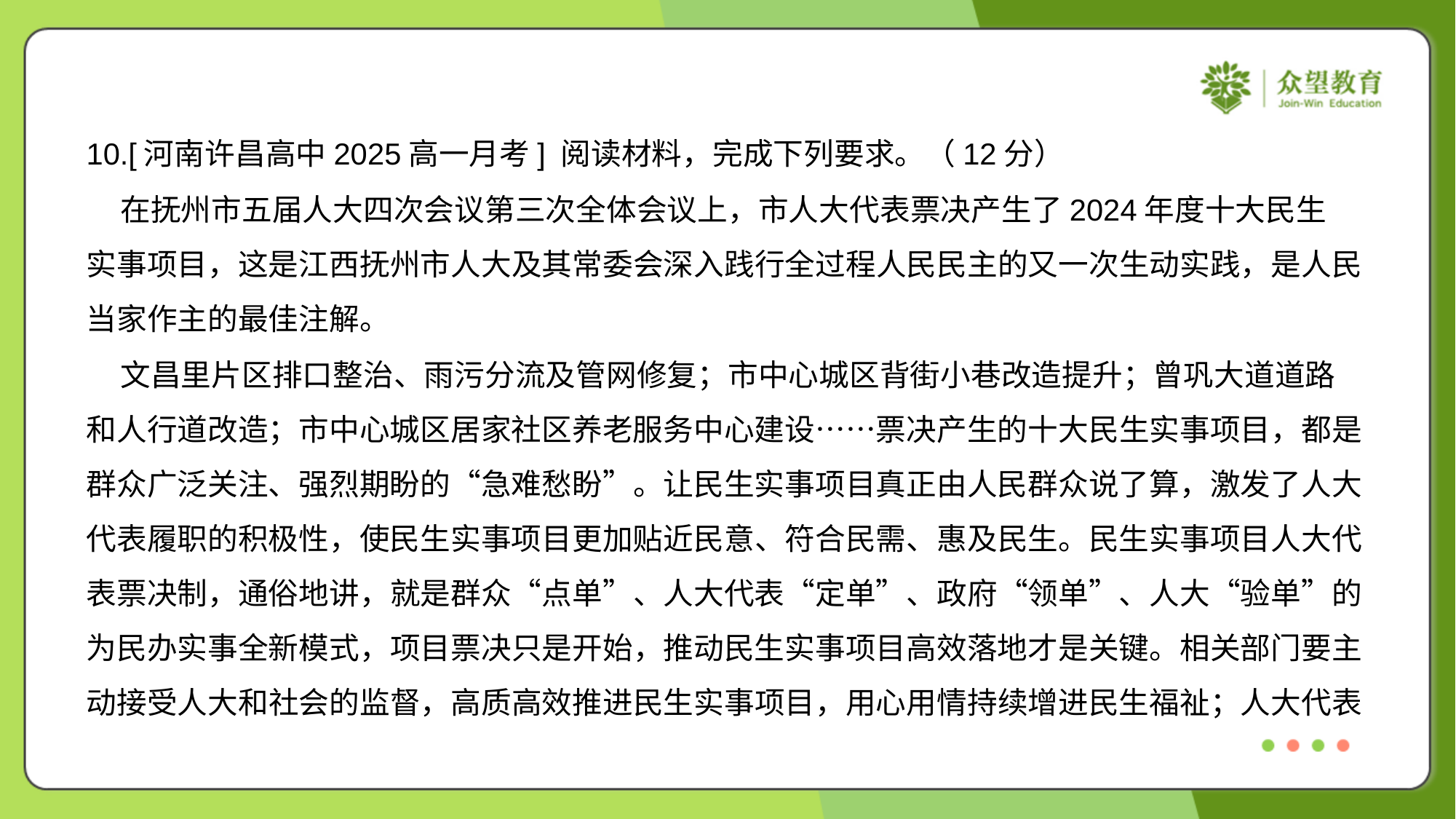

10.[河南许昌高中2025高一月考] 阅读材料，完成下列要求。（12分）
    在抚州市五届人大四次会议第三次全体会议上，市人大代表票决产生了2024年度十大民生
实事项目，这是江西抚州市人大及其常委会深入践行全过程人民民主的又一次生动实践，是人民
当家作主的最佳注解。
    文昌里片区排口整治、雨污分流及管网修复；市中心城区背街小巷改造提升；曾巩大道道路
和人行道改造；市中心城区居家社区养老服务中心建设……票决产生的十大民生实事项目，都是
群众广泛关注、强烈期盼的“急难愁盼”。让民生实事项目真正由人民群众说了算，激发了人大
代表履职的积极性，使民生实事项目更加贴近民意、符合民需、惠及民生。民生实事项目人大代
表票决制，通俗地讲，就是群众“点单”、人大代表“定单”、政府“领单”、人大“验单”的
为民办实事全新模式，项目票决只是开始，推动民生实事项目高效落地才是关键。相关部门要主
动接受人大和社会的监督，高质高效推进民生实事项目，用心用情持续增进民生福祉；人大代表